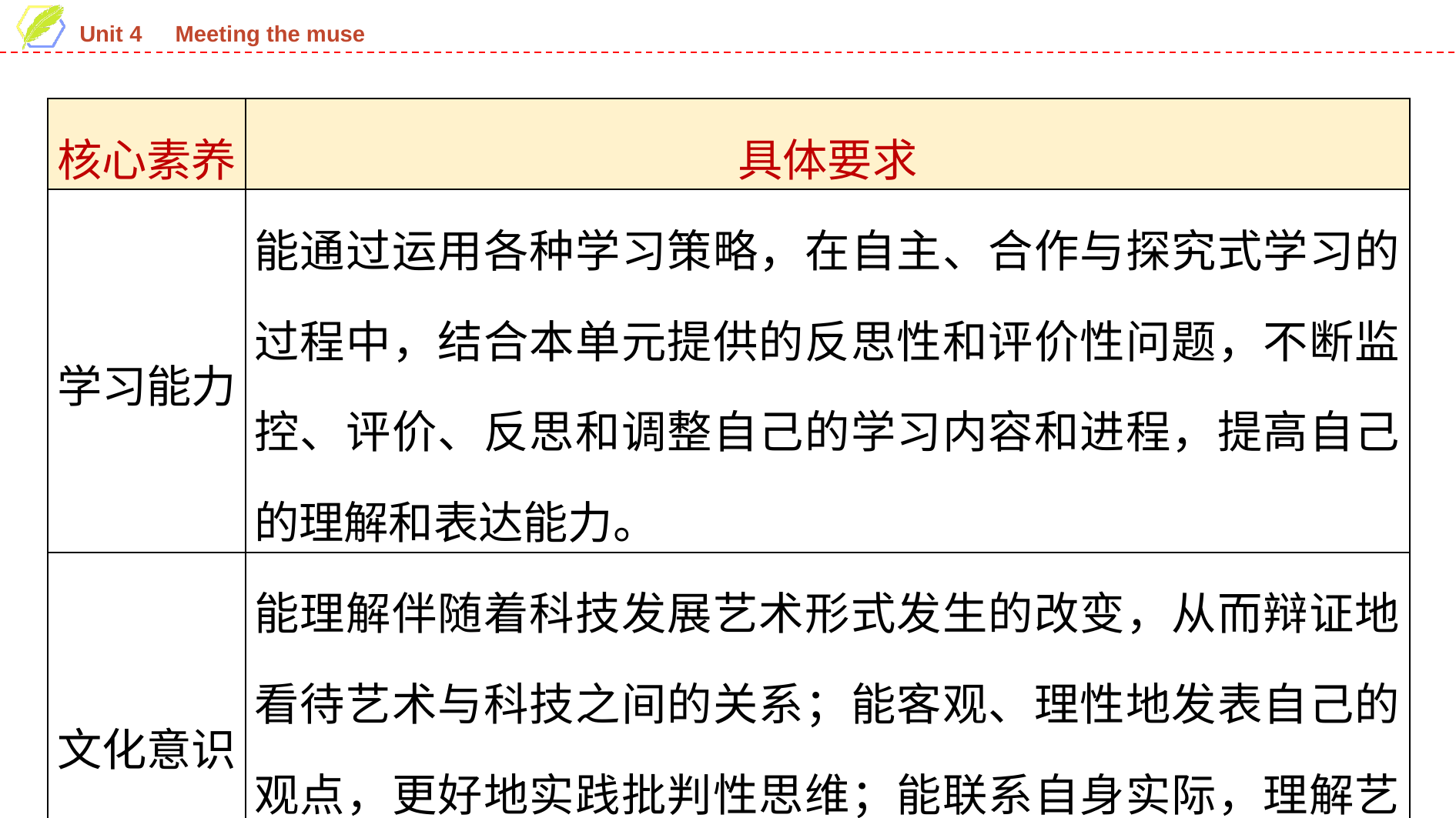

| 核心素养 | 具体要求 |
| --- | --- |
| 学习能力 | 能通过运用各种学习策略，在自主、合作与探究式学习的过程中，结合本单元提供的反思性和评价性问题，不断监控、评价、反思和调整自己的学习内容和进程，提高自己的理解和表达能力。 |
| 文化意识 | 能理解伴随着科技发展艺术形式发生的改变，从而辩证地看待艺术与科技之间的关系；能客观、理性地发表自己的观点，更好地实践批判性思维；能联系自身实际，理解艺术流作品和技术流作品各自的价值，拓宽视野。 |